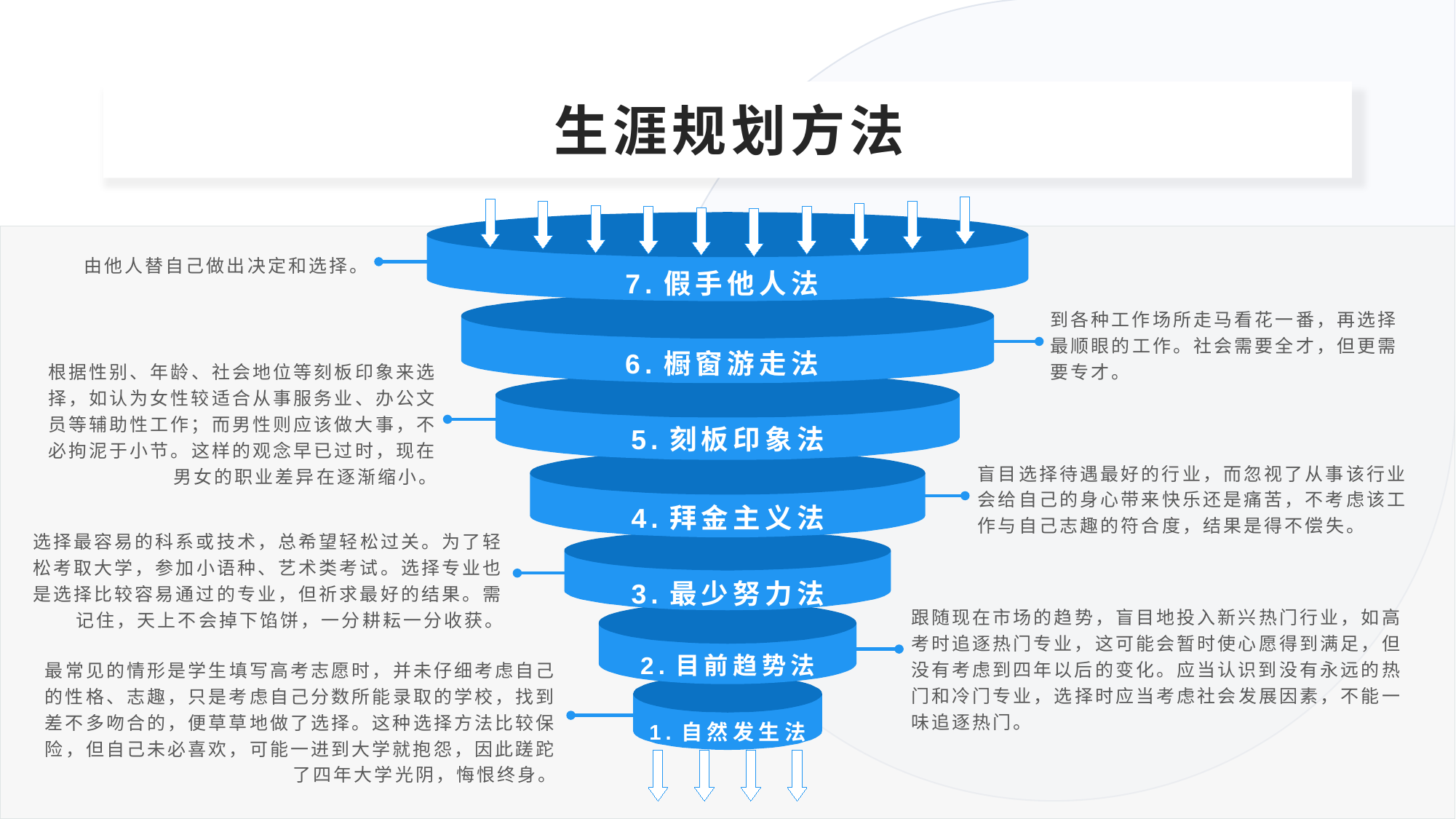

生涯规划方法

由他人替自己做出决定和选择。
7.假手他人法

到各种工作场所走马看花一番，再选择最顺眼的工作。社会需要全才，但更需要专才。

6.橱窗游走法

根据性别、年龄、社会地位等刻板印象来选择，如认为女性较适合从事服务业、办公文员等辅助性工作；而男性则应该做大事，不必拘泥于小节。这样的观念早已过时，现在男女的职业差异在逐渐缩小。

5.刻板印象法

盲目选择待遇最好的行业，而忽视了从事该行业会给自己的身心带来快乐还是痛苦，不考虑该工作与自己志趣的符合度，结果是得不偿失。

4.拜金主义法

选择最容易的科系或技术，总希望轻松过关。为了轻松考取大学，参加小语种、艺术类考试。选择专业也是选择比较容易通过的专业，但祈求最好的结果。需记住，天上不会掉下馅饼，一分耕耘一分收获。

3.最少努力法

跟随现在市场的趋势，盲目地投入新兴热门行业，如高考时追逐热门专业，这可能会暂时使心愿得到满足，但没有考虑到四年以后的变化。应当认识到没有永远的热门和冷门专业，选择时应当考虑社会发展因素，不能一味追逐热门。

2.目前趋势法
最常见的情形是学生填写高考志愿时，并未仔细考虑自己的性格、志趣，只是考虑自己分数所能录取的学校，找到差不多吻合的，便草草地做了选择。这种选择方法比较保险，但自己未必喜欢，可能一进到大学就抱怨，因此蹉跎了四年大学光阴，悔恨终身。

1.自然发生法